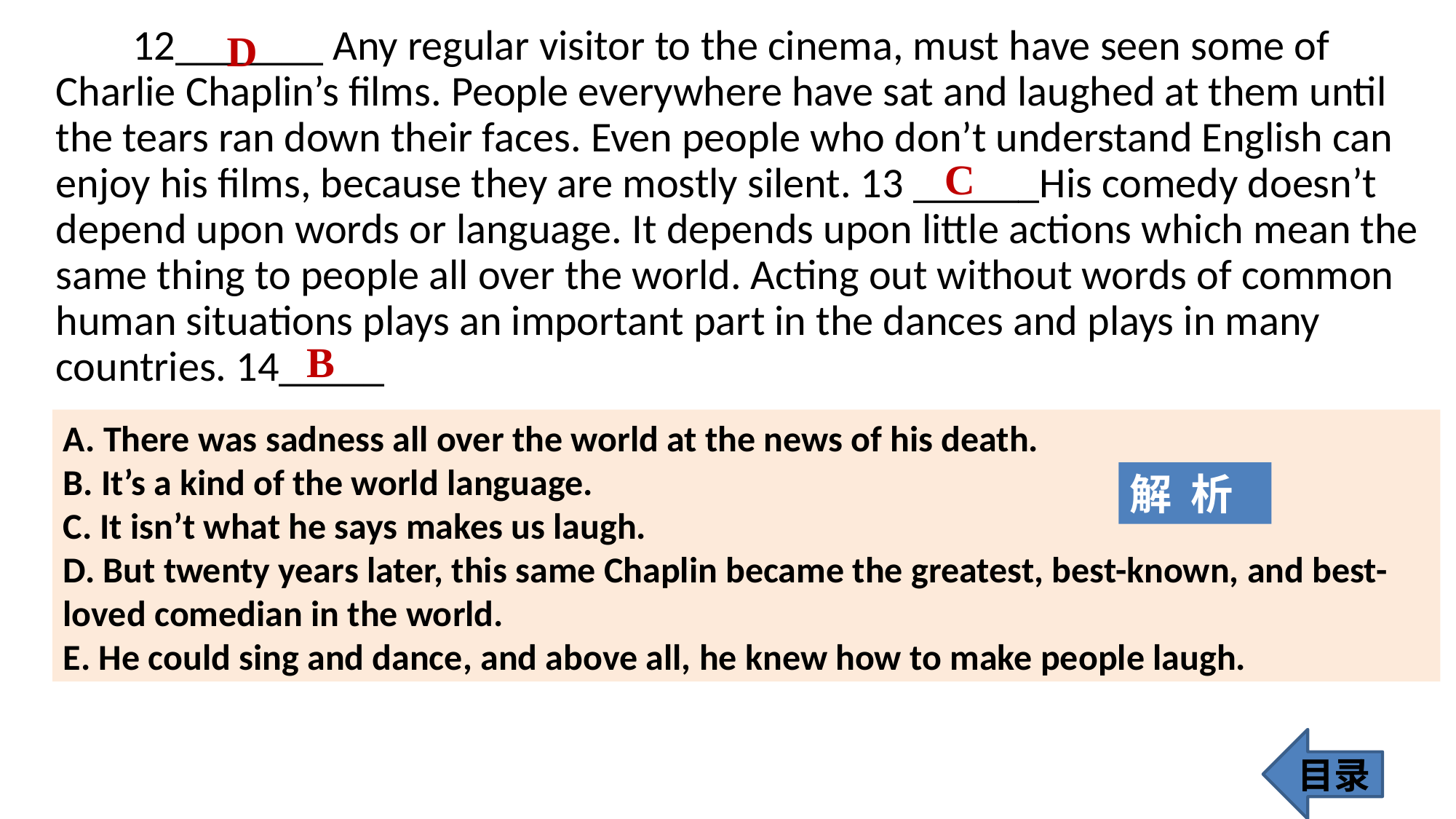

12_______ Any regular visitor to the cinema, must have seen some of Charlie Chaplin’s films. People everywhere have sat and laughed at them until the tears ran down their faces. Even people who don’t understand English can enjoy his films, because they are mostly silent. 13 ______His comedy doesn’t depend upon words or language. It depends upon little actions which mean the same thing to people all over the world. Acting out without words of common human situations plays an important part in the dances and plays in many countries. 14_____
D
C
B
A. There was sadness all over the world at the news of his death.
B. It’s a kind of the world language.
C. It isn’t what he says makes us laugh.
D. But twenty years later, this same Chaplin became the greatest, best-known, and best-loved comedian in the world.
E. He could sing and dance, and above all, he knew how to make people laugh.
解  析
目录
283